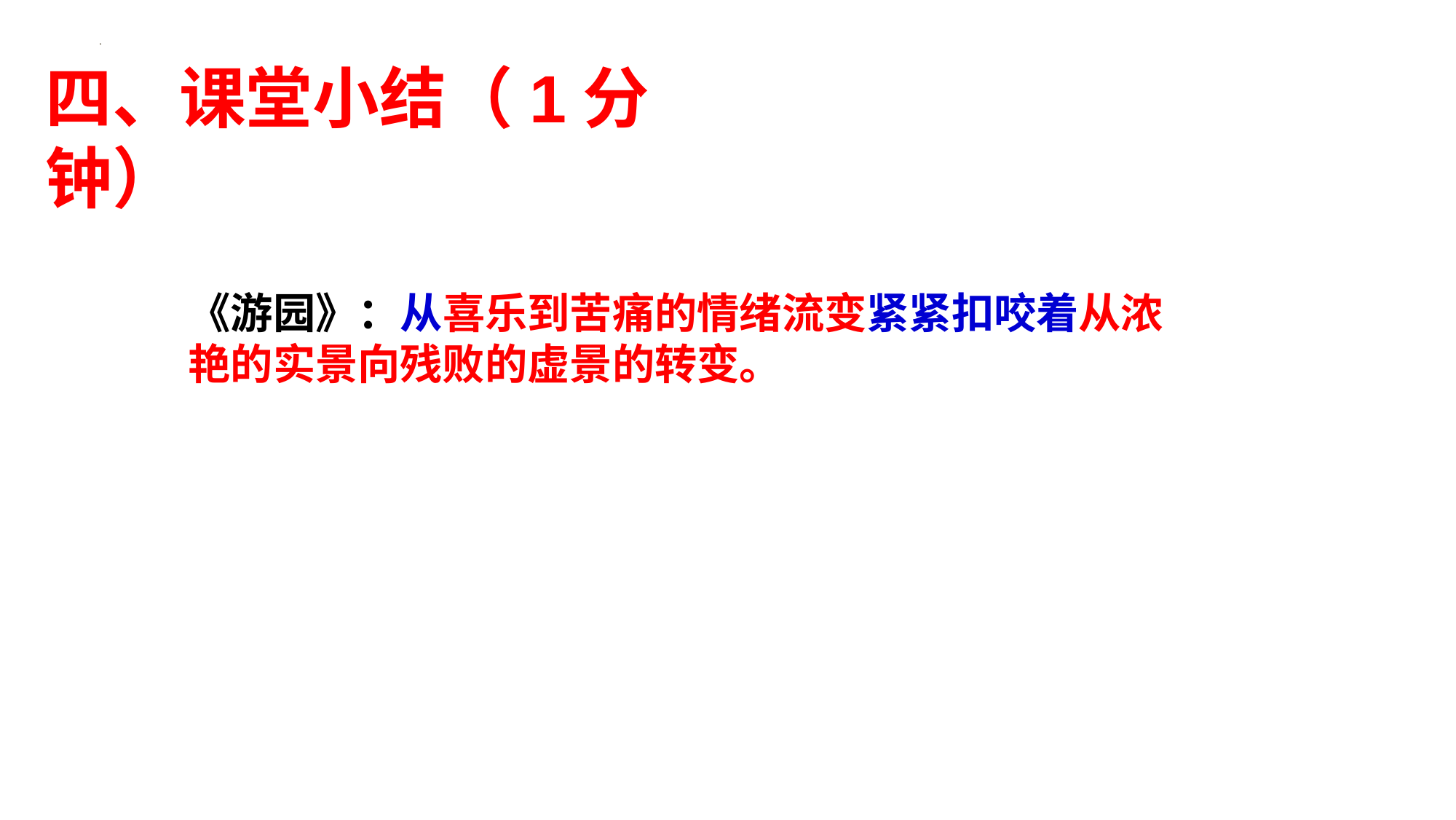

四、课堂小结（1分钟）
《游园》：从喜乐到苦痛的情绪流变紧紧扣咬着从浓艳的实景向残败的虚景的转变。